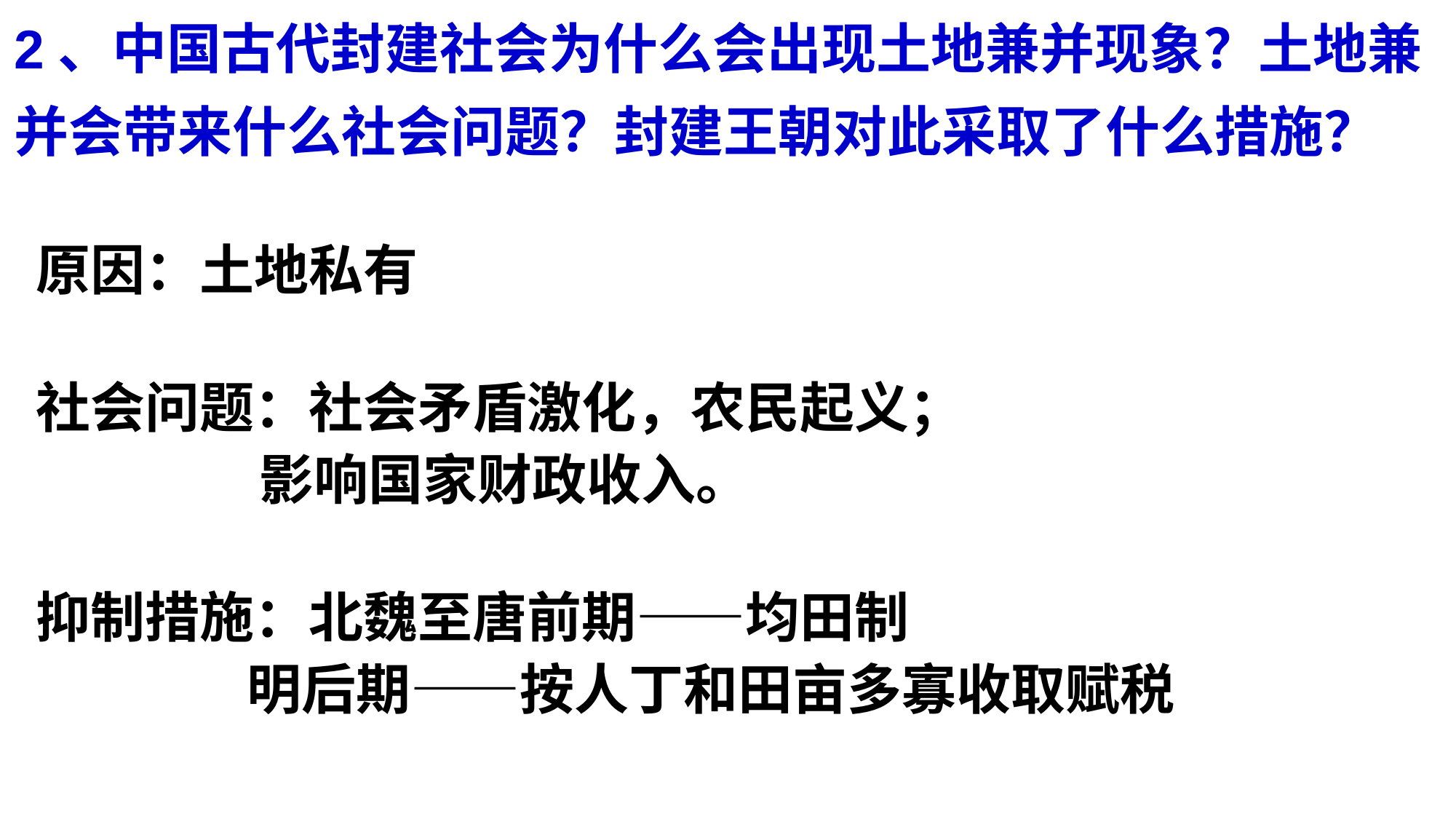

2、中国古代封建社会为什么会出现土地兼并现象？土地兼并会带来什么社会问题？封建王朝对此采取了什么措施？
原因：土地私有

社会问题：社会矛盾激化，农民起义；
                 影响国家财政收入。

抑制措施：北魏至唐前期——均田制
                明后期——按人丁和田亩多寡收取赋税